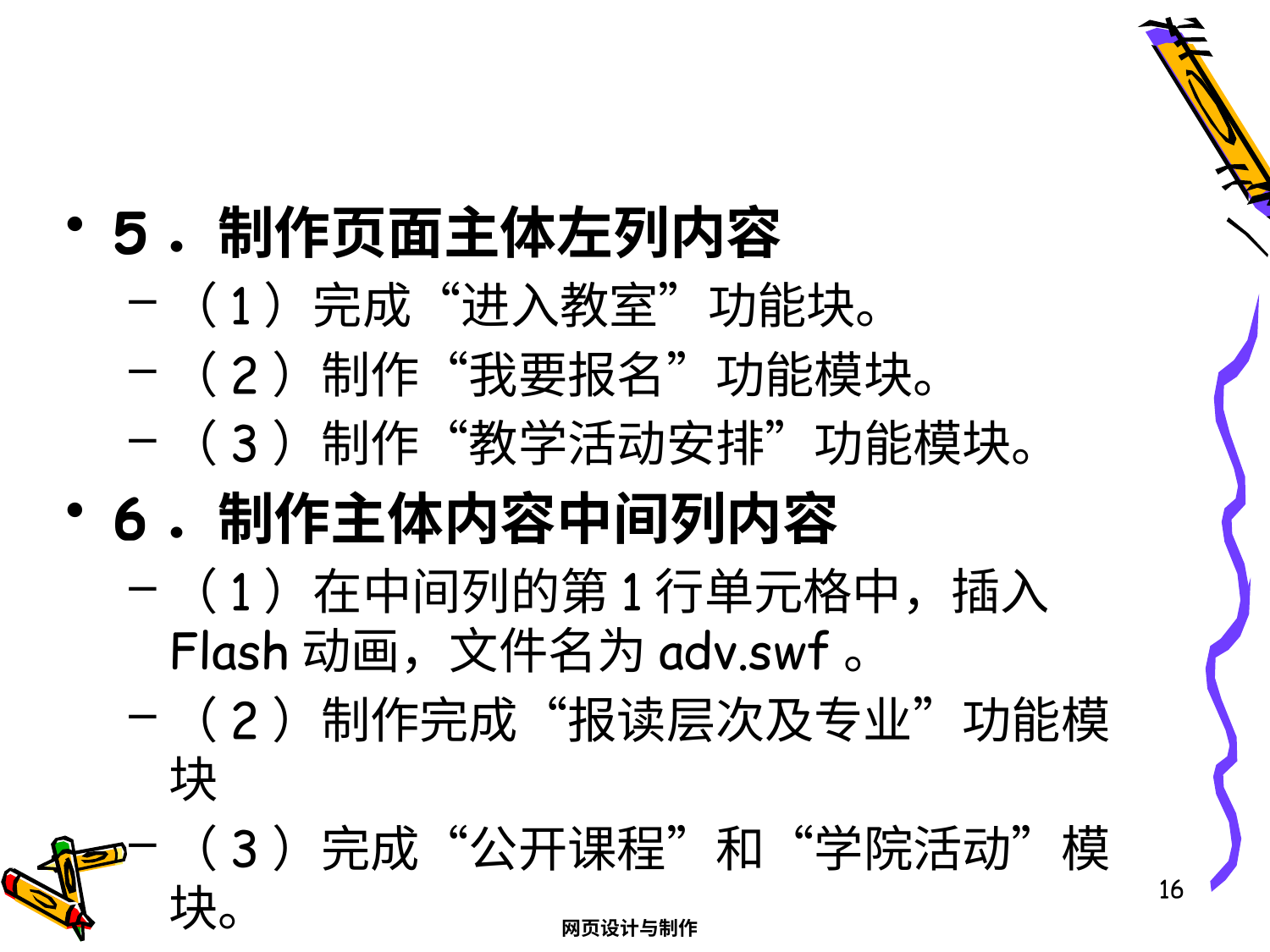

#
5．制作页面主体左列内容
（1）完成“进入教室”功能块。
（2）制作“我要报名”功能模块。
（3）制作“教学活动安排”功能模块。
6．制作主体内容中间列内容
（1）在中间列的第1行单元格中，插入Flash动画，文件名为adv.swf。
（2）制作完成“报读层次及专业”功能模块
（3）完成“公开课程”和“学院活动”模块。
16
网页设计与制作